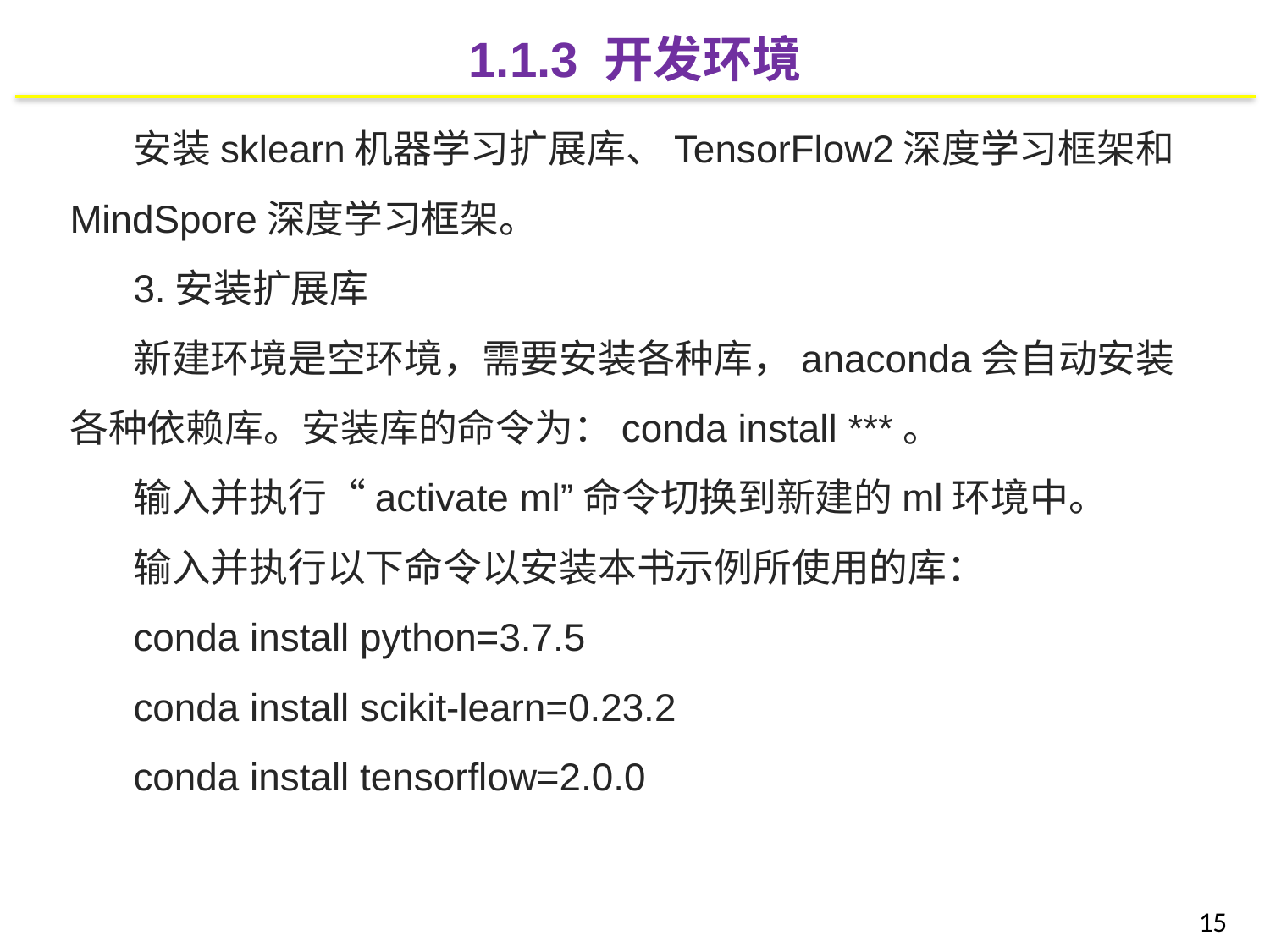

1.1.3 开发环境
安装sklearn机器学习扩展库、TensorFlow2深度学习框架和MindSpore深度学习框架。
3.安装扩展库
新建环境是空环境，需要安装各种库，anaconda会自动安装各种依赖库。安装库的命令为：conda install ***。
输入并执行“activate ml”命令切换到新建的ml环境中。
输入并执行以下命令以安装本书示例所使用的库：
conda install python=3.7.5
conda install scikit-learn=0.23.2
conda install tensorflow=2.0.0

15